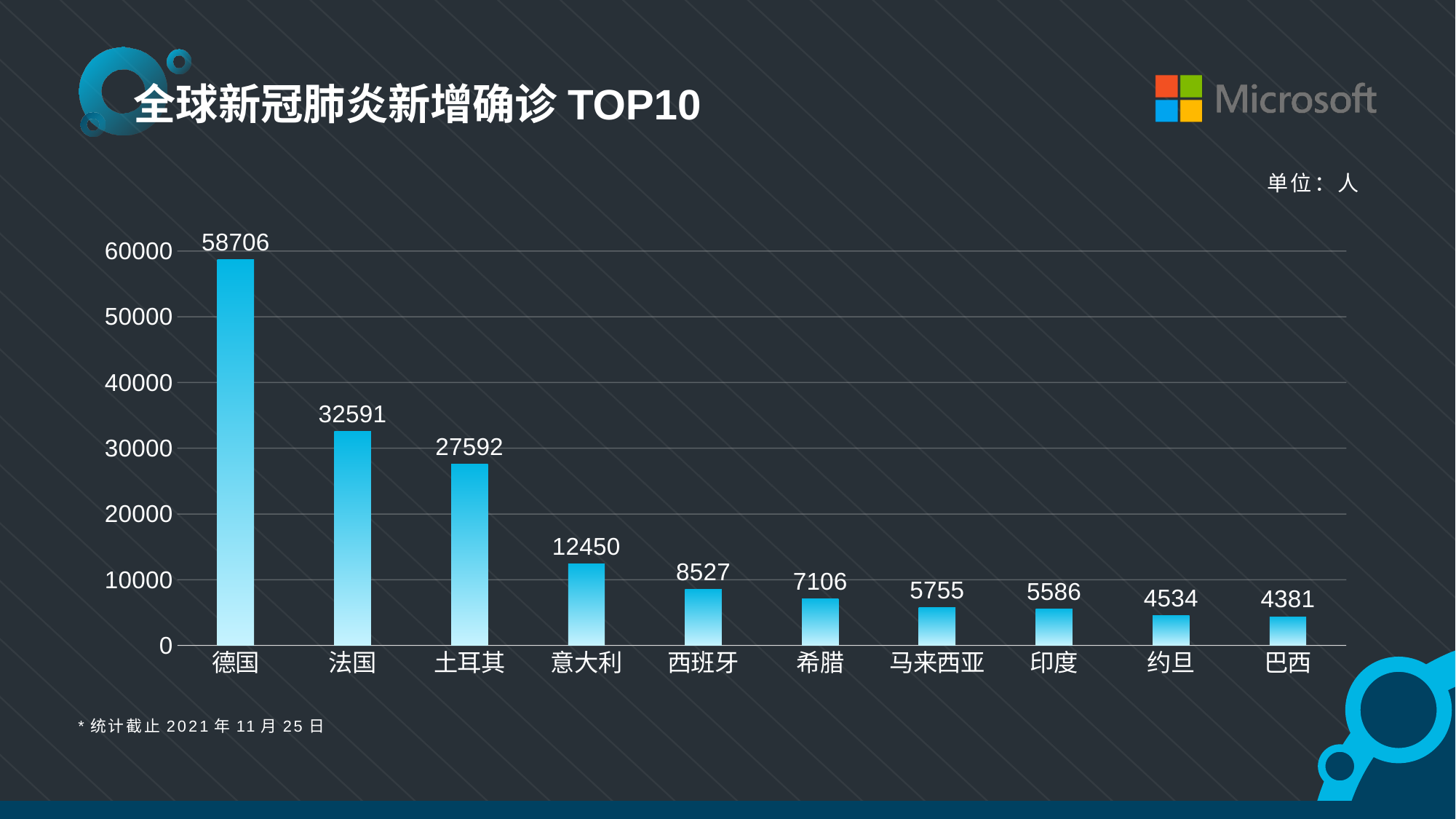

全球新冠肺炎新增确诊TOP10
单位：人

### Chart

| Category | 系列 1 |
|---|---|
| 德国 | 58706.0 |
| 法国 | 32591.0 |
| 土耳其 | 27592.0 |
| 意大利 | 12450.0 |
| 西班牙 | 8527.0 |
| 希腊 | 7106.0 |
| 马来西亚 | 5755.0 |
| 印度 | 5586.0 |
| 约旦 | 4534.0 |
| 巴西 | 4381.0 |
*统计截止2021年11月25日